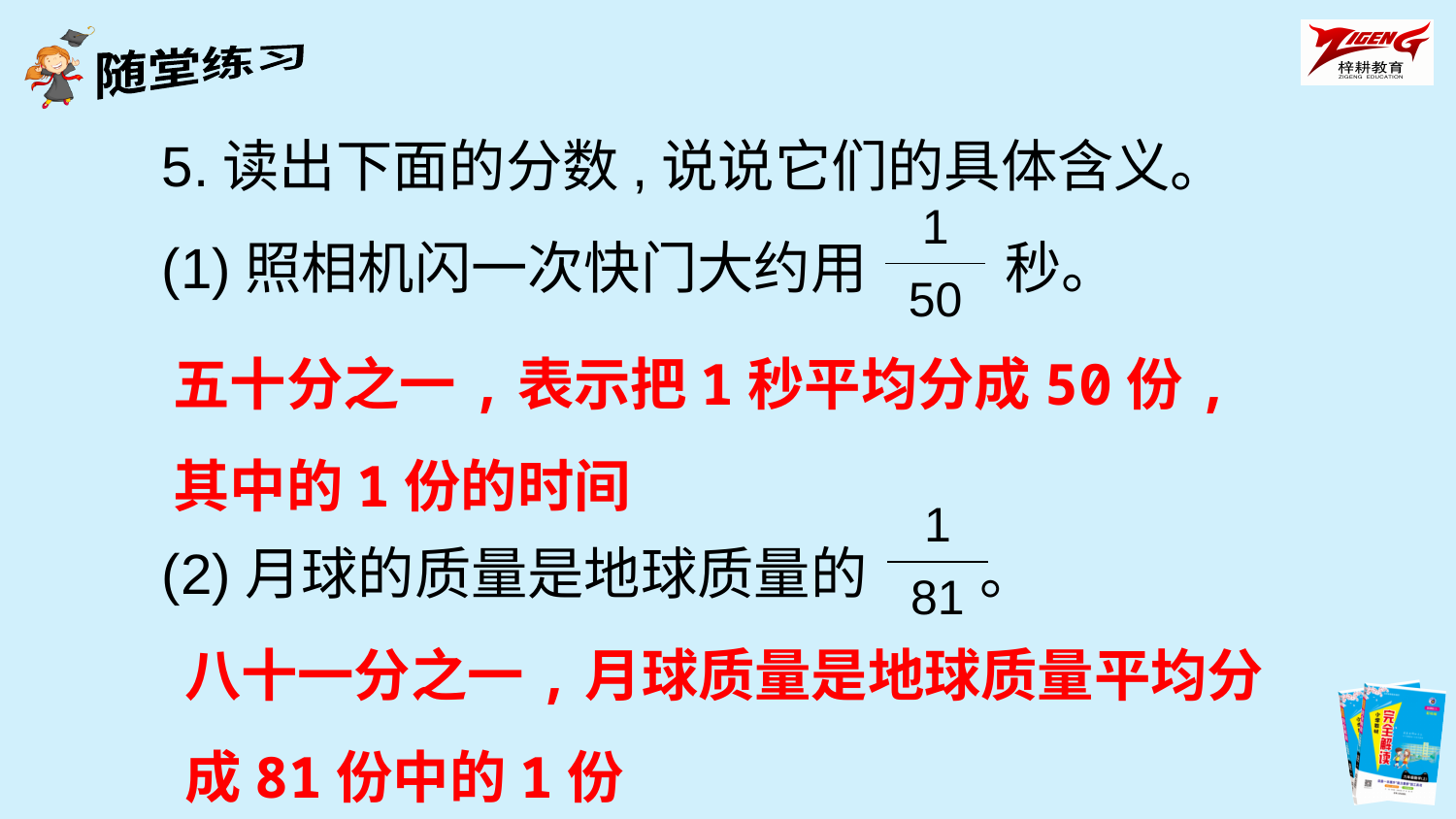

5.读出下面的分数,说说它们的具体含义。
(1)照相机闪一次快门大约用           秒。

(2)月球的质量是地球质量的         。
| 1 |
| --- |
| 50 |
五十分之一,表示把1秒平均分成50份,其中的1份的时间
| 1 |
| --- |
| 81 |
八十一分之一,月球质量是地球质量平均分成81份中的1份